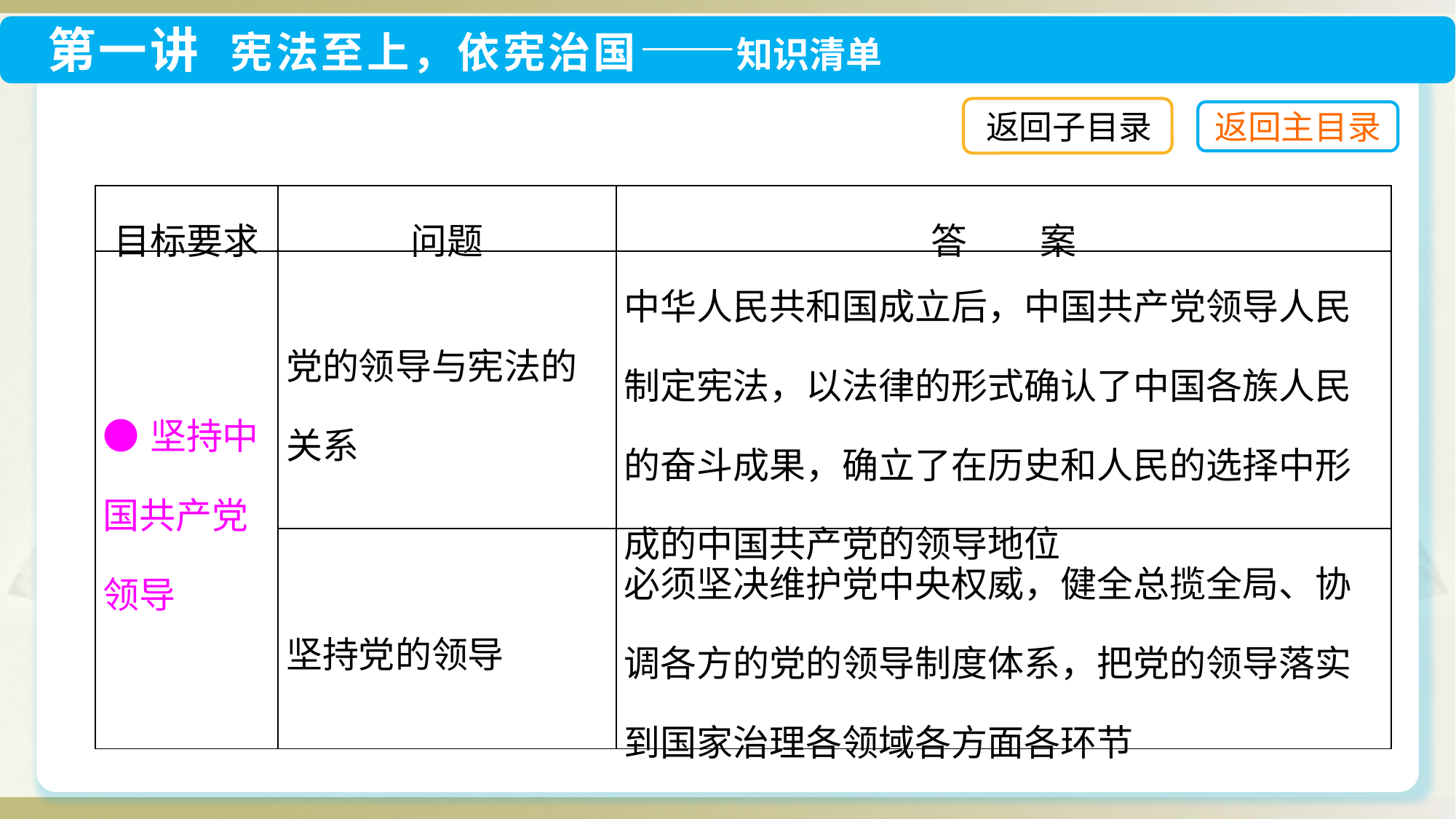

返回子目录
| 目标要求 | 问题 | 答　　案 |
| --- | --- | --- |
| ●坚持中国共产党领导 | 党的领导与宪法的关系 | 中华人民共和国成立后，中国共产党领导人民制定宪法，以法律的形式确认了中国各族人民的奋斗成果，确立了在历史和人民的选择中形成的中国共产党的领导地位 |
|  | 坚持党的领导 | 必须坚决维护党中央权威，健全总揽全局、协调各方的党的领导制度体系，把党的领导落实到国家治理各领域各方面各环节 |